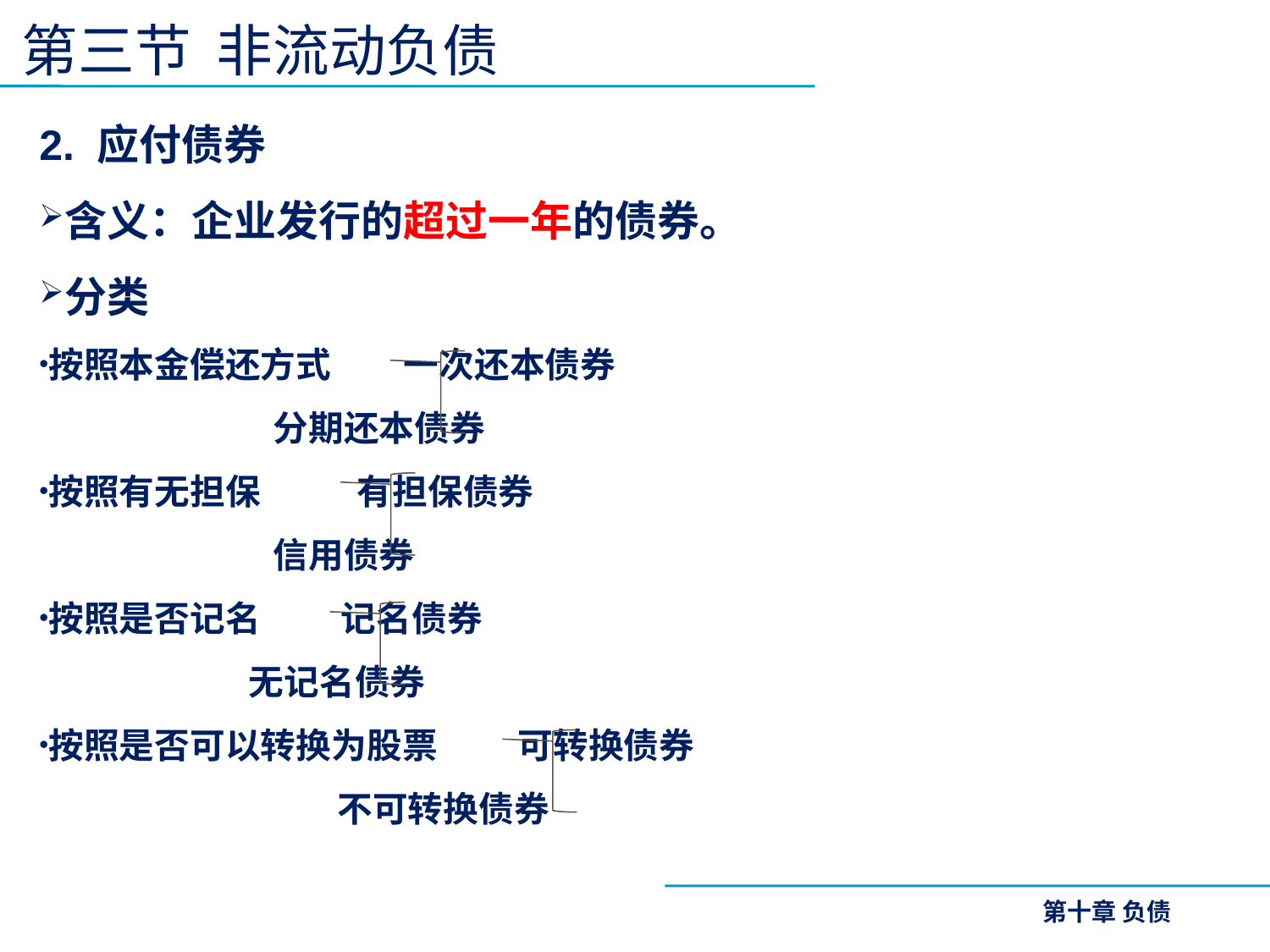

第三节  非流动负债
2. 应付债券
含义：企业发行的超过一年的债券。
分类
按照本金偿还方式         一次还本债券
                            分期还本债券
按照有无担保            有担保债券
                            信用债券
按照是否记名          记名债券
                         无记名债券
按照是否可以转换为股票          可转换债券
                                    不可转换债券